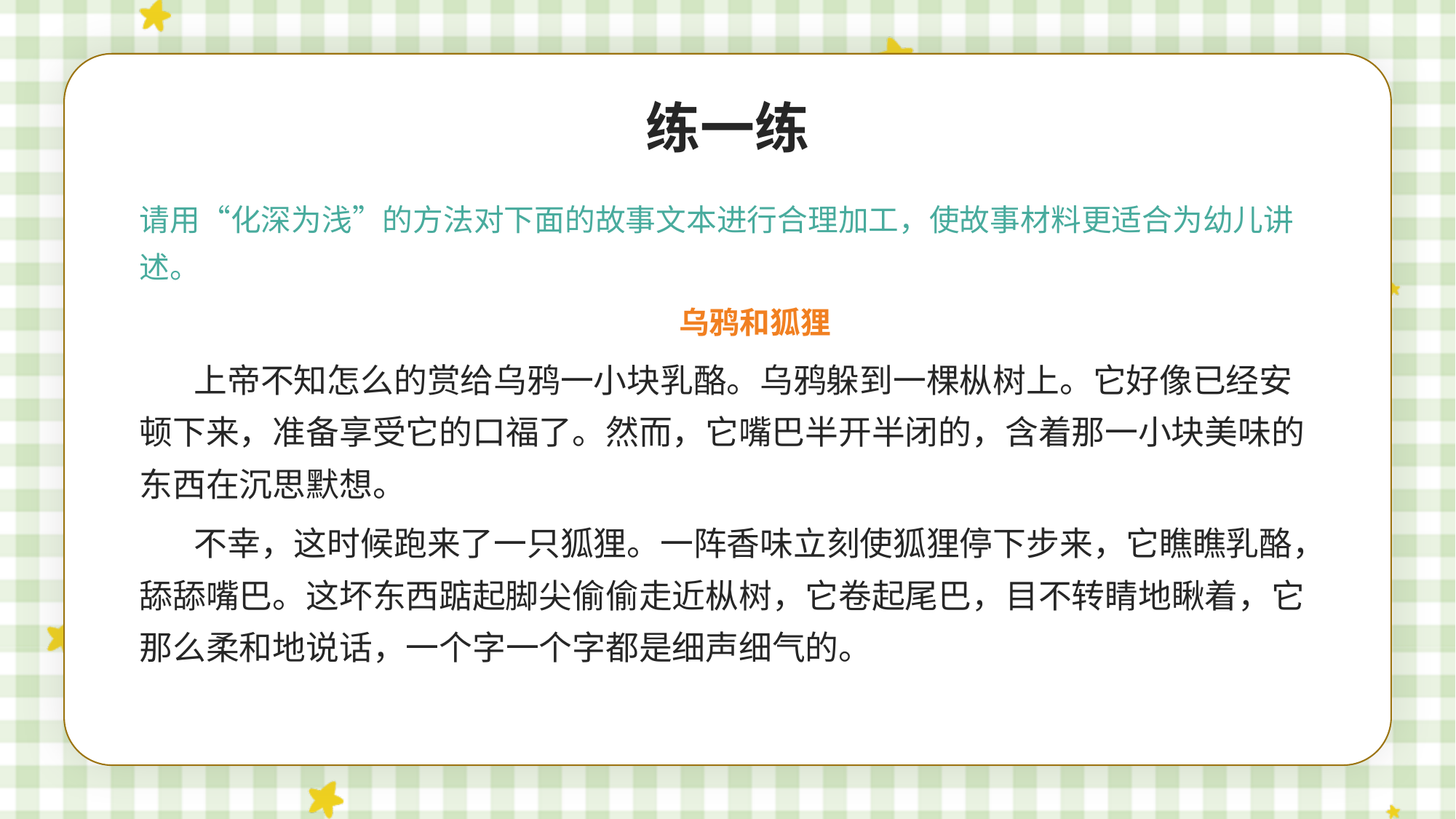

练一练
请用“化深为浅”的方法对下面的故事文本进行合理加工，使故事材料更适合为幼儿讲述。
乌鸦和狐狸
上帝不知怎么的赏给乌鸦一小块乳酪。乌鸦躲到一棵枞树上。它好像已经安顿下来，准备享受它的口福了。然而，它嘴巴半开半闭的，含着那一小块美味的东西在沉思默想。
不幸，这时候跑来了一只狐狸。一阵香味立刻使狐狸停下步来，它瞧瞧乳酪，舔舔嘴巴。这坏东西踮起脚尖偷偷走近枞树，它卷起尾巴，目不转睛地瞅着，它那么柔和地说话，一个字一个字都是细声细气的。